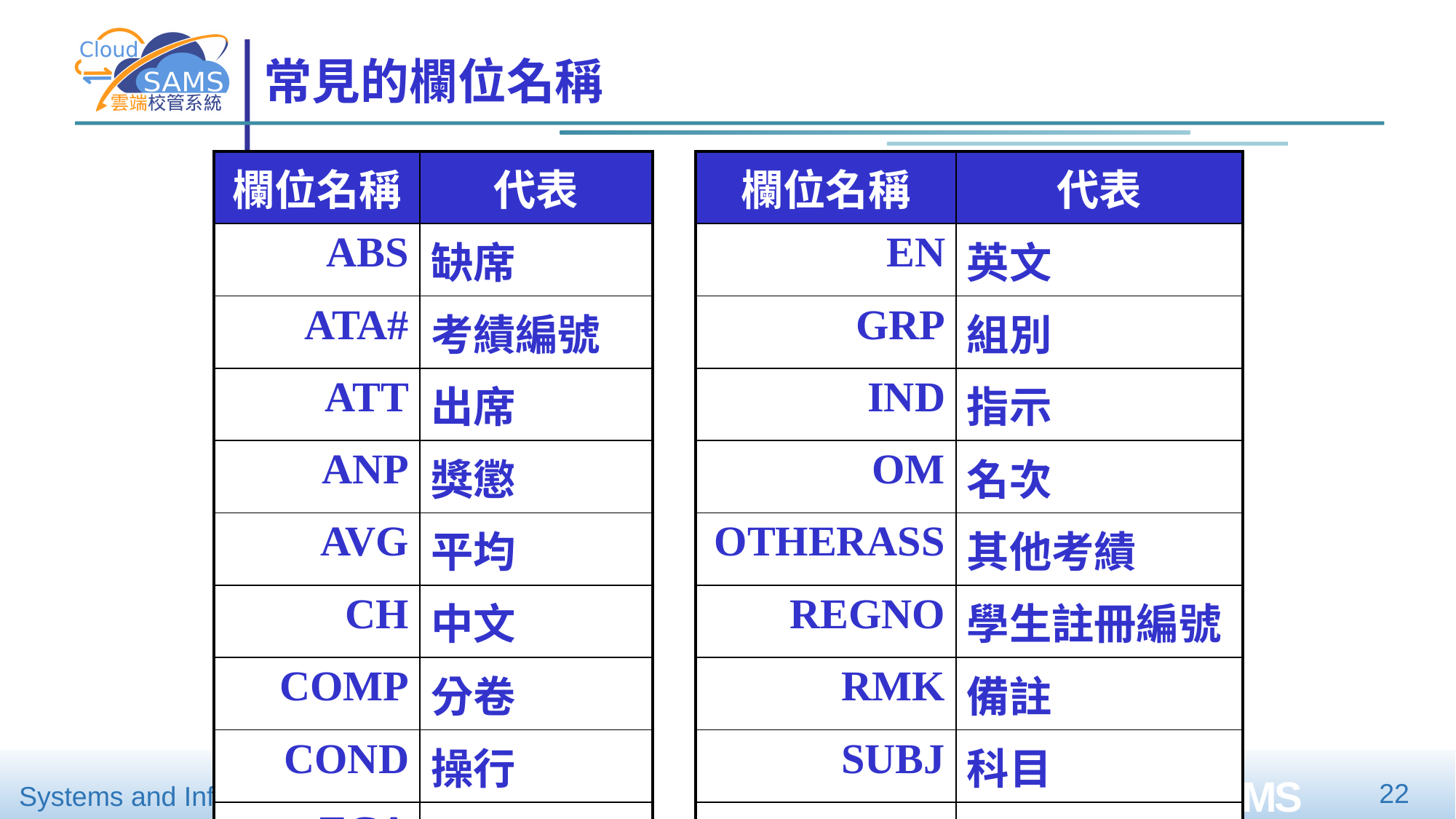

# 常見的欄位名稱
| 欄位名稱 | 代表 |  | 欄位名稱 | 代表 |
| --- | --- | --- | --- | --- |
| ABS | 缺席 |  | EN | 英文 |
| ATA# | 考績編號 |  | GRP | 組別 |
| ATT | 出席 |  | IND | 指示 |
| ANP | 獎懲 |  | OM | 名次 |
| AVG | 平均 |  | OTHERASS | 其他考績 |
| CH | 中文 |  | REGNO | 學生註冊編號 |
| COMP | 分卷 |  | RMK | 備註 |
| COND | 操行 |  | SUBJ | 科目 |
| ECA | 課外活動 |  |  |  |
22